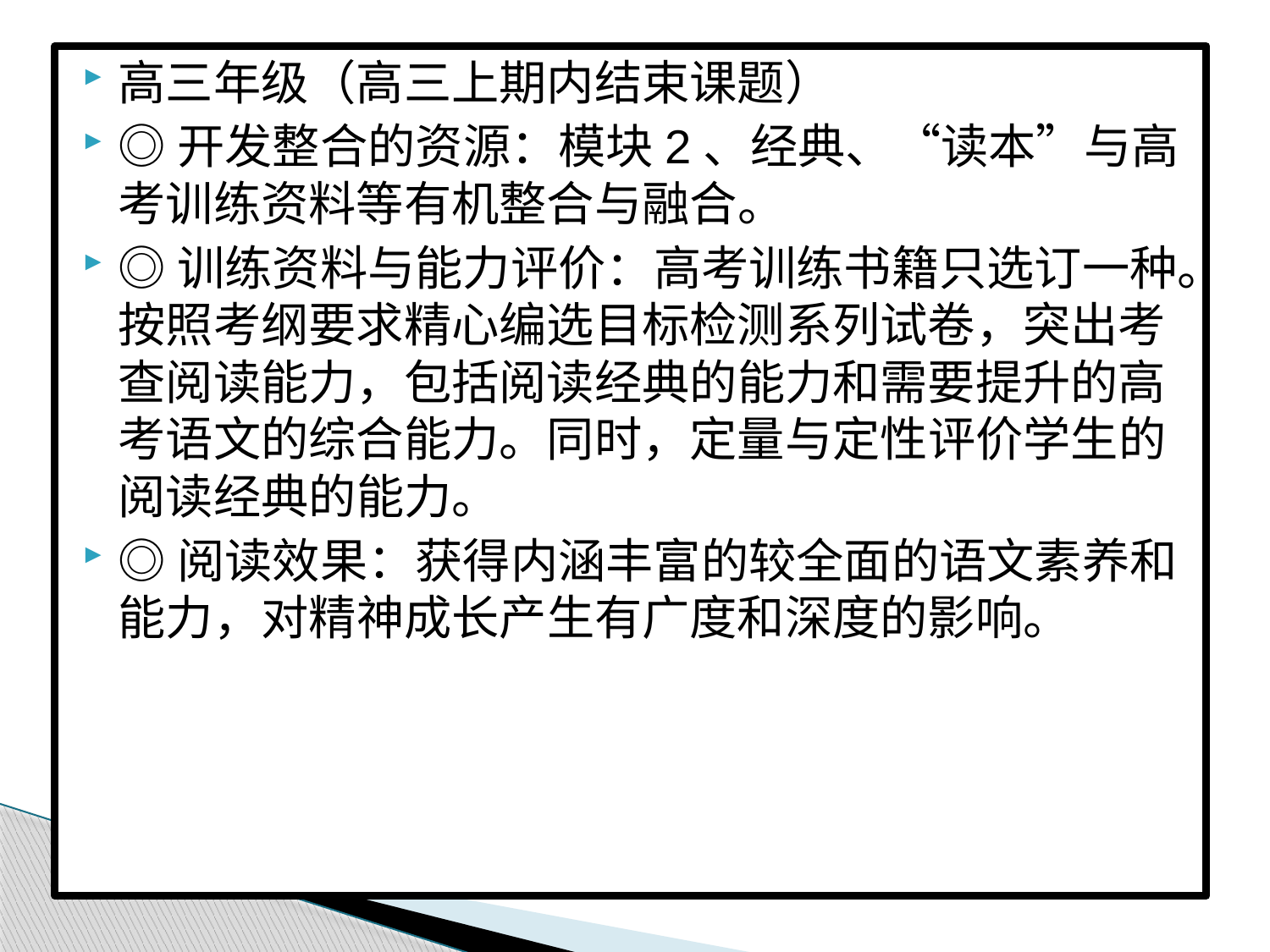

高三年级（高三上期内结束课题）
◎开发整合的资源：模块2、经典、“读本”与高考训练资料等有机整合与融合。
◎训练资料与能力评价：高考训练书籍只选订一种。按照考纲要求精心编选目标检测系列试卷，突出考查阅读能力，包括阅读经典的能力和需要提升的高考语文的综合能力。同时，定量与定性评价学生的阅读经典的能力。
◎阅读效果：获得内涵丰富的较全面的语文素养和能力，对精神成长产生有广度和深度的影响。